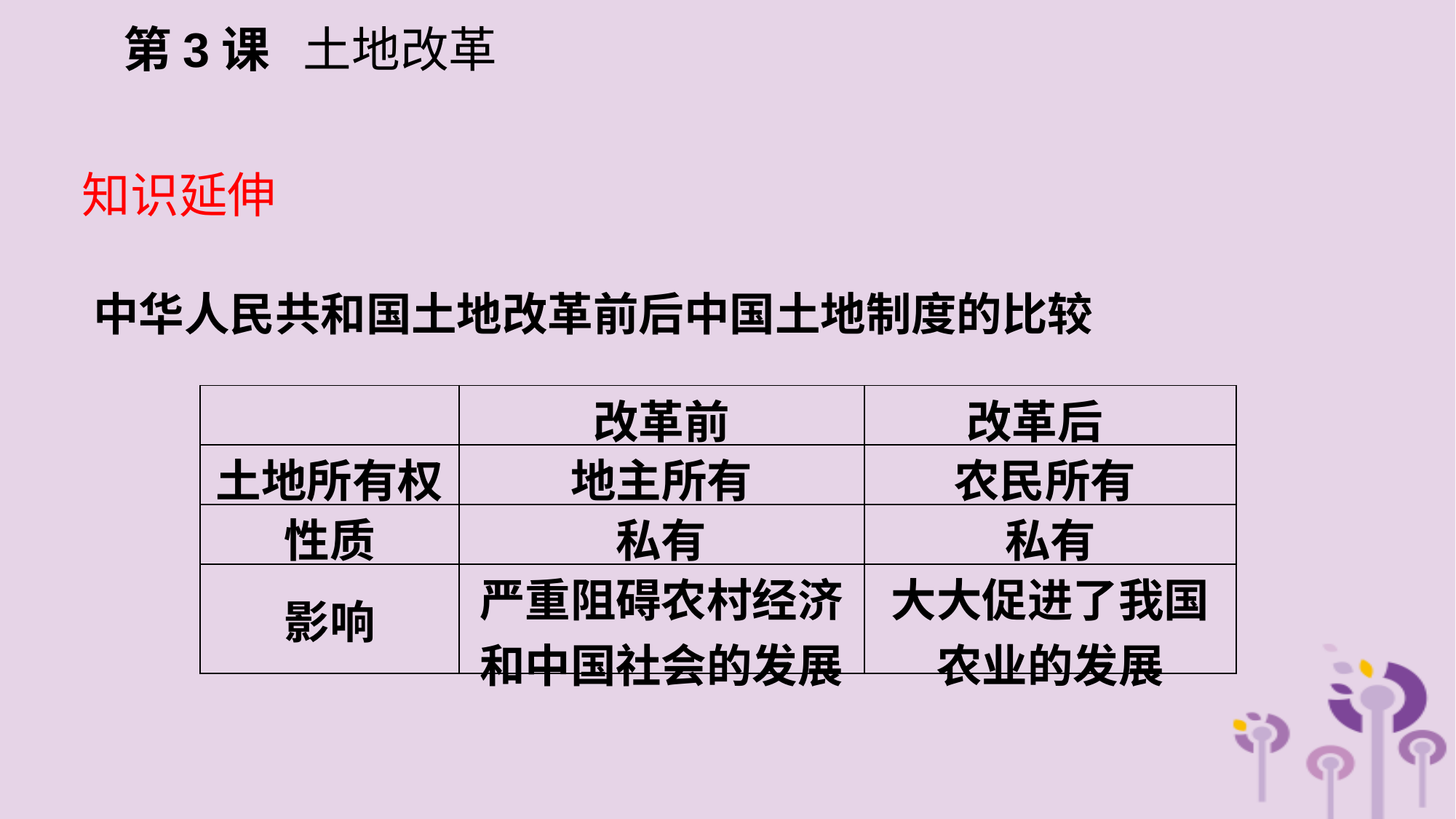

第3课   土地改革
知识延伸
中华人民共和国土地改革前后中国土地制度的比较
|  | 改革前 | 改革后 |
| --- | --- | --- |
| 土地所有权 | 地主所有 | 农民所有 |
| 性质 | 私有 | 私有 |
| 影响 | 严重阻碍农村经济和中国社会的发展 | 大大促进了我国农业的发展 |